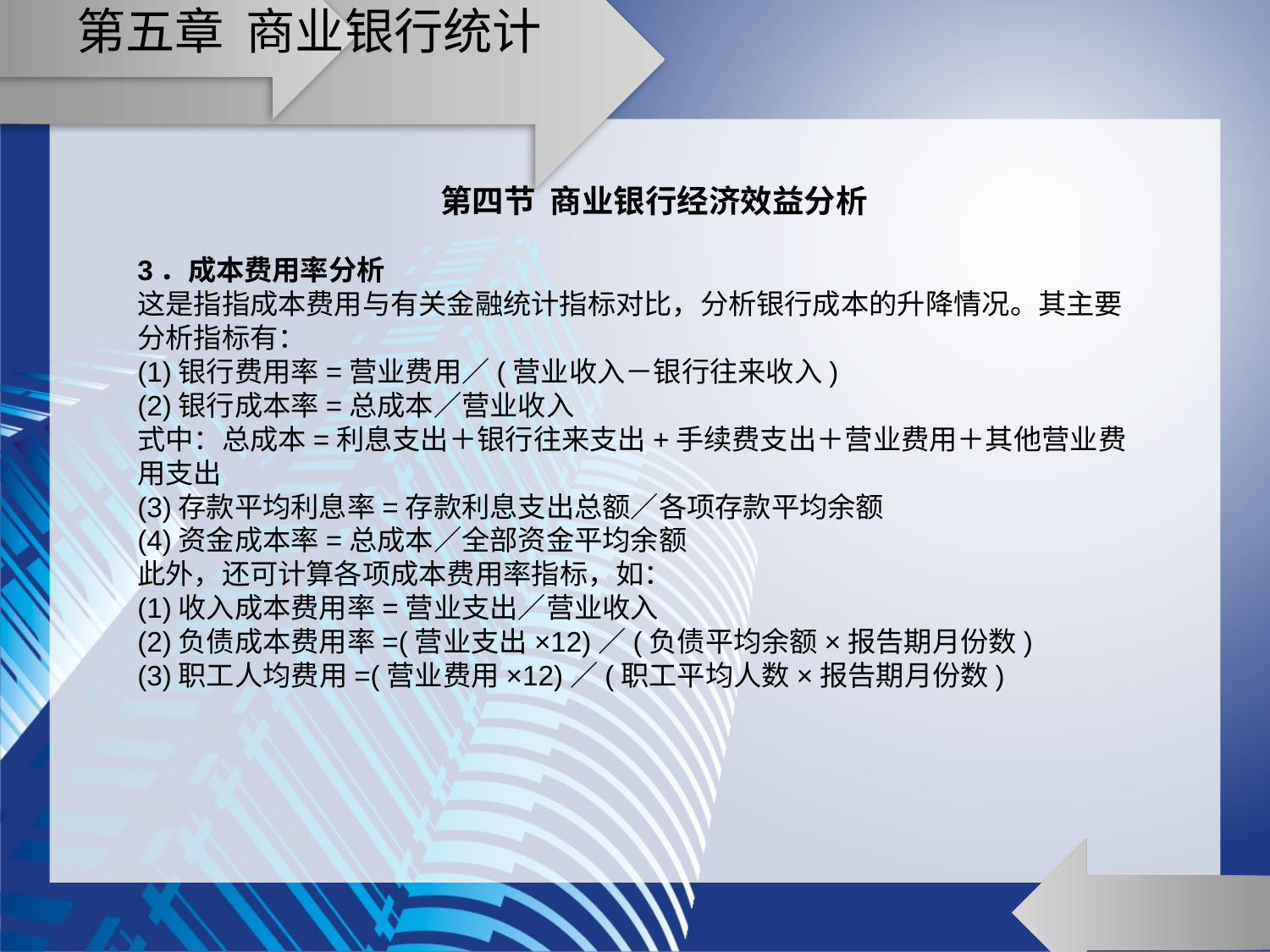

# 第五章  商业银行统计
第四节  商业银行经济效益分析
3．成本费用率分析
这是指指成本费用与有关金融统计指标对比，分析银行成本的升降情况。其主要分析指标有：
(1)银行费用率=营业费用／(营业收入－银行往来收入)
(2)银行成本率=总成本／营业收入
式中：总成本=利息支出＋银行往来支出+手续费支出＋营业费用＋其他营业费用支出
(3)存款平均利息率=存款利息支出总额／各项存款平均余额
(4)资金成本率=总成本／全部资金平均余额
此外，还可计算各项成本费用率指标，如：
(1)收入成本费用率=营业支出／营业收入
(2)负债成本费用率=(营业支出×12)／(负债平均余额×报告期月份数)
(3)职工人均费用=(营业费用×12)／(职工平均人数×报告期月份数)